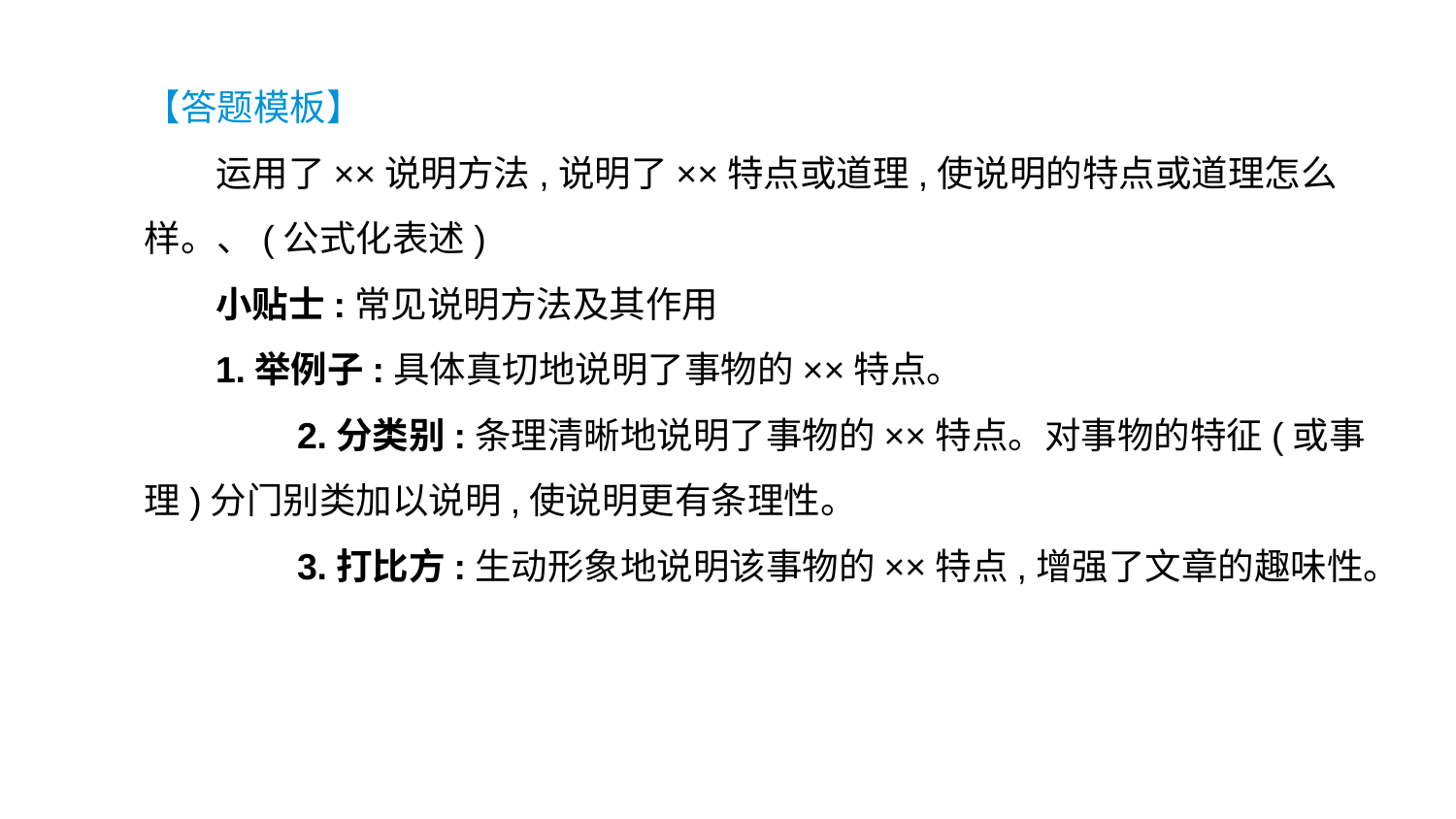

【答题模板】
运用了××说明方法,说明了××特点或道理,使说明的特点或道理怎么样。、(公式化表述)
小贴士:常见说明方法及其作用
1.举例子:具体真切地说明了事物的××特点。
　　2.分类别:条理清晰地说明了事物的××特点。对事物的特征(或事理)分门别类加以说明,使说明更有条理性。
　　3.打比方:生动形象地说明该事物的××特点,增强了文章的趣味性。